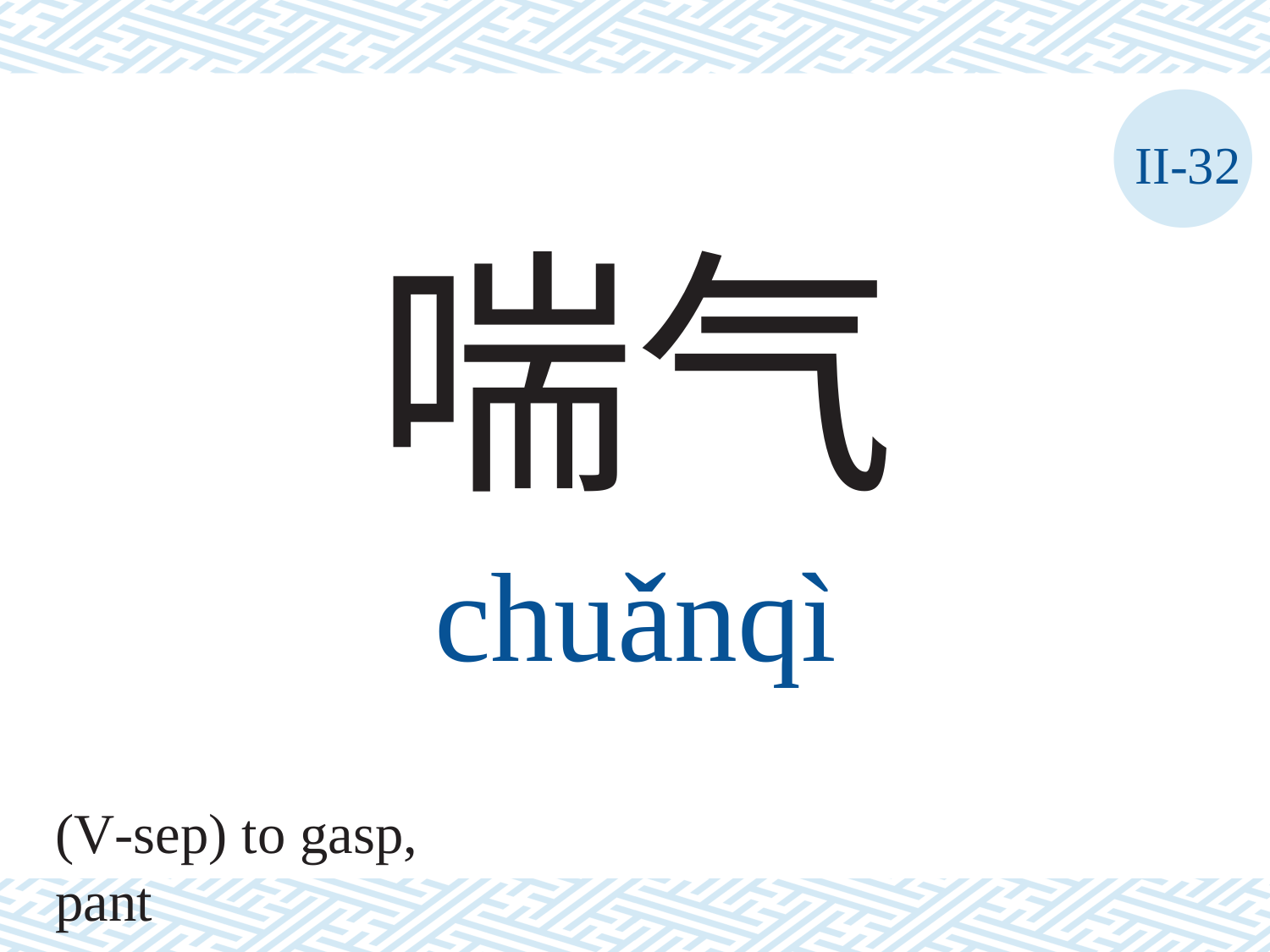

II-32
喘气
chuǎnqì
(V-sep) to gasp, pant